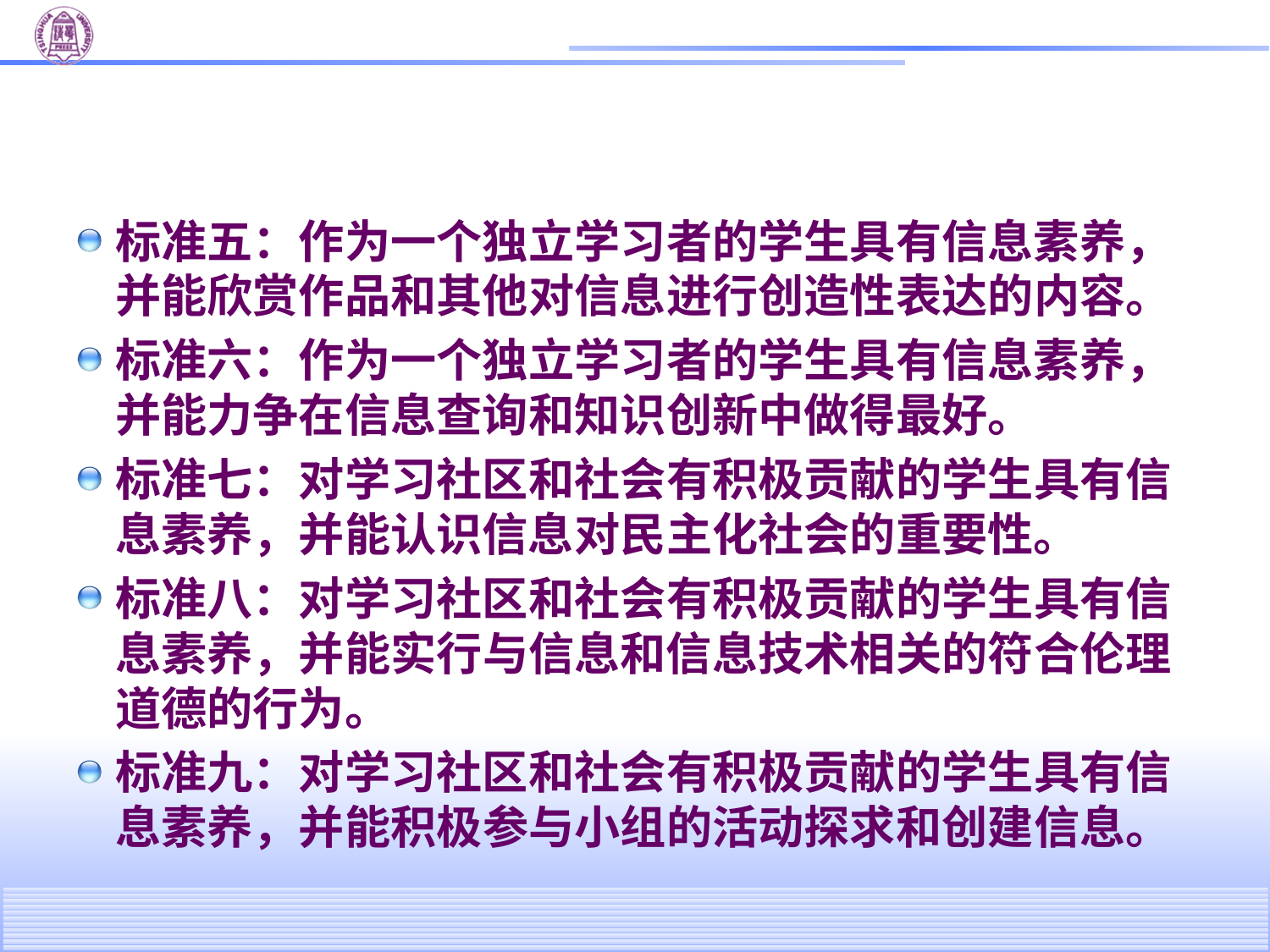

#
标准五：作为一个独立学习者的学生具有信息素养，并能欣赏作品和其他对信息进行创造性表达的内容。
标准六：作为一个独立学习者的学生具有信息素养，并能力争在信息查询和知识创新中做得最好。
标准七：对学习社区和社会有积极贡献的学生具有信息素养，并能认识信息对民主化社会的重要性。
标准八：对学习社区和社会有积极贡献的学生具有信息素养，并能实行与信息和信息技术相关的符合伦理道德的行为。
标准九：对学习社区和社会有积极贡献的学生具有信息素养，并能积极参与小组的活动探求和创建信息。